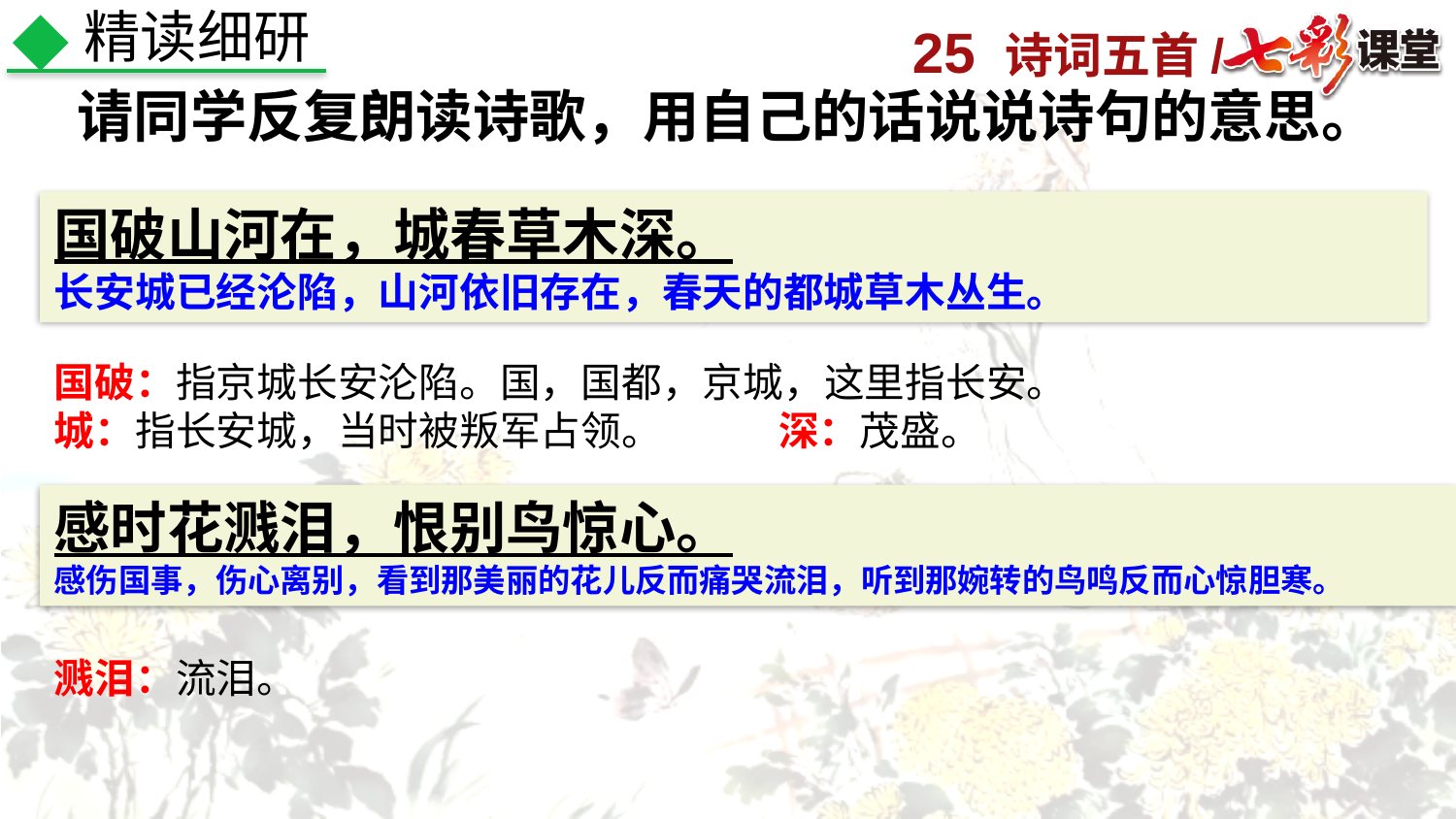

精读细研

请同学反复朗读诗歌，用自己的话说说诗句的意思。
国破山河在，城春草木深。
长安城已经沦陷，山河依旧存在，春天的都城草木丛生。
国破：指京城长安沦陷。国，国都，京城，这里指长安。
城：指长安城，当时被叛军占领。             深：茂盛。
感时花溅泪，恨别鸟惊心。
感伤国事，伤心离别，看到那美丽的花儿反而痛哭流泪，听到那婉转的鸟鸣反而心惊胆寒。
溅泪：流泪。